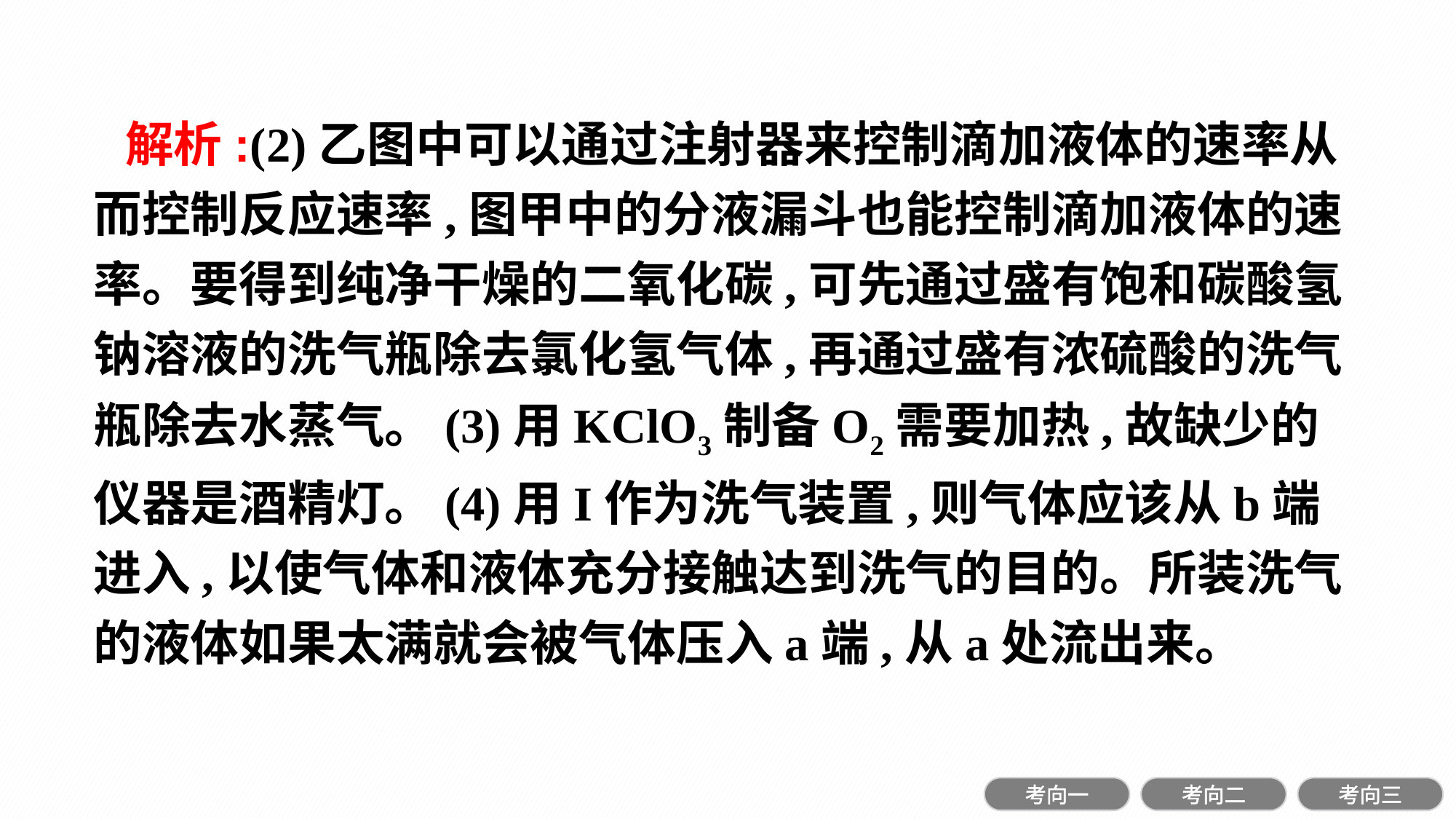

解析:(2)乙图中可以通过注射器来控制滴加液体的速率从而控制反应速率,图甲中的分液漏斗也能控制滴加液体的速率。要得到纯净干燥的二氧化碳,可先通过盛有饱和碳酸氢钠溶液的洗气瓶除去氯化氢气体,再通过盛有浓硫酸的洗气瓶除去水蒸气。(3)用KClO3制备O2需要加热,故缺少的仪器是酒精灯。(4)用I作为洗气装置,则气体应该从b端进入,以使气体和液体充分接触达到洗气的目的。所装洗气的液体如果太满就会被气体压入a端,从a处流出来。